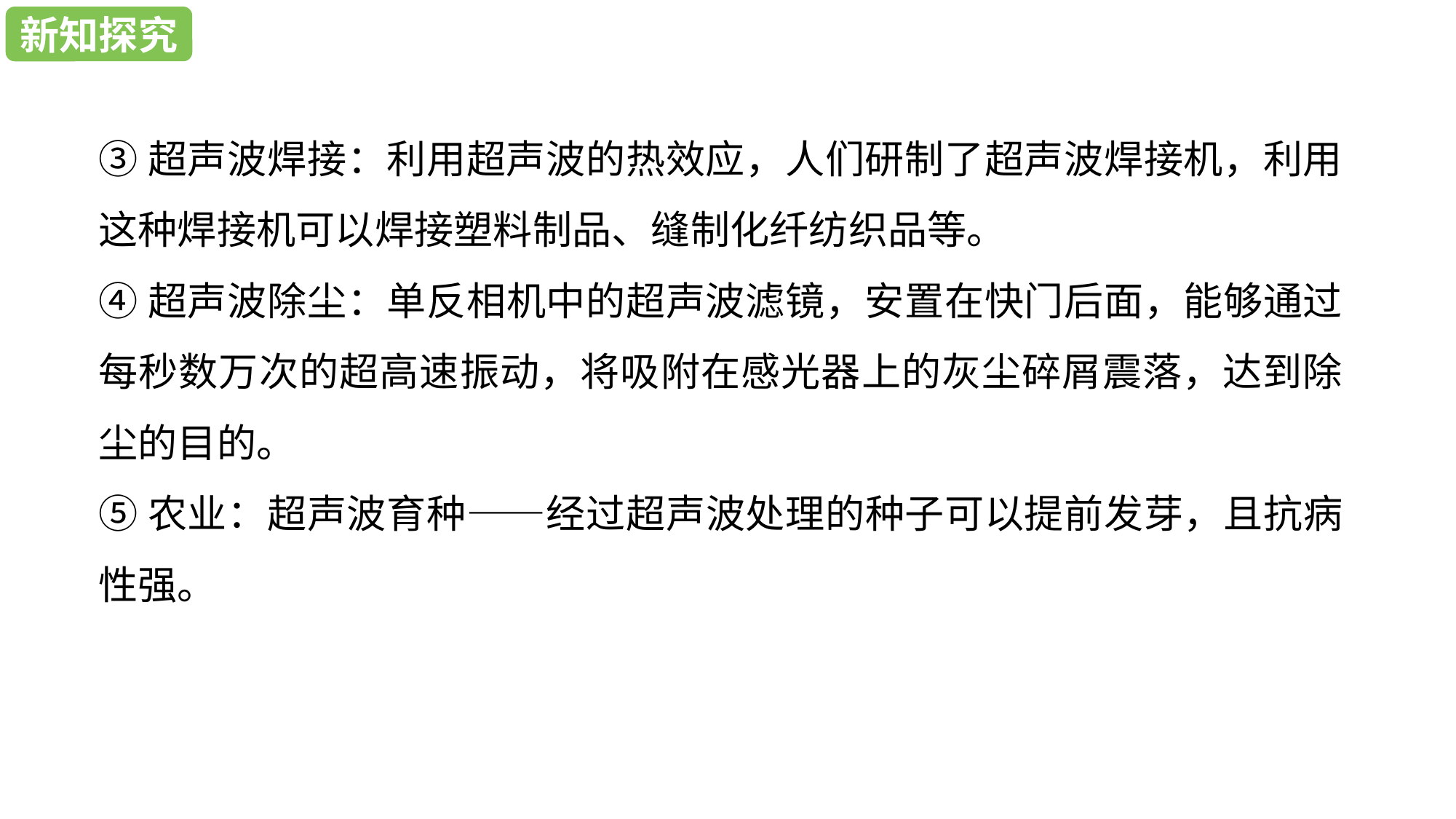

新知探究
新知探究
③超声波焊接：利用超声波的热效应，人们研制了超声波焊接机，利用这种焊接机可以焊接塑料制品、缝制化纤纺织品等。
④超声波除尘：单反相机中的超声波滤镜，安置在快门后面，能够通过每秒数万次的超高速振动，将吸附在感光器上的灰尘碎屑震落，达到除尘的目的。
⑤农业：超声波育种——经过超声波处理的种子可以提前发芽，且抗病性强。